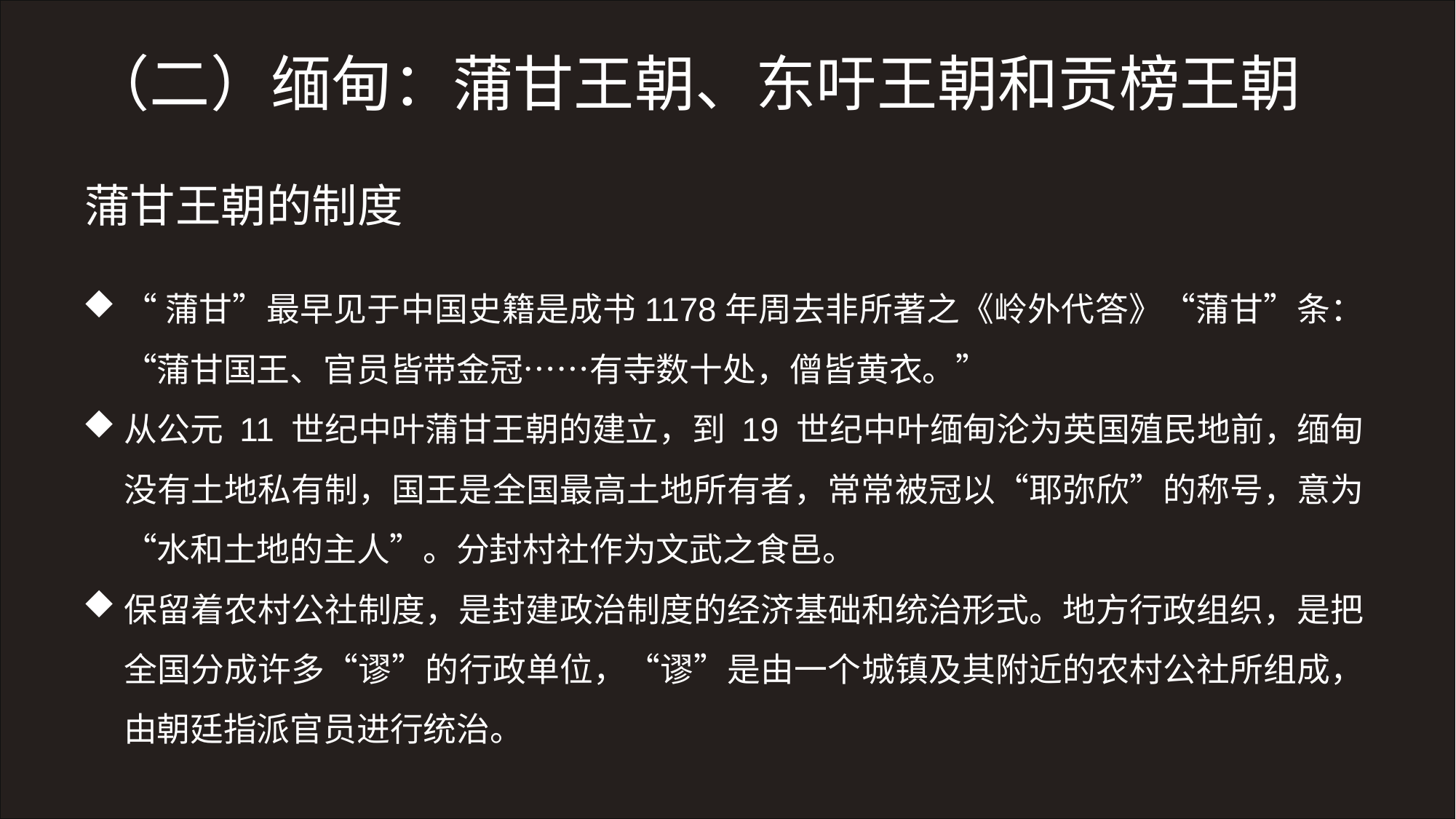

（二）缅甸：蒲甘王朝、东吁王朝和贡榜王朝
蒲甘王朝的制度
“蒲甘”最早见于中国史籍是成书1178年周去非所著之《岭外代答》“蒲甘”条：“蒲甘国王、官员皆带金冠……有寺数十处，僧皆黄衣。”
从公元 11 世纪中叶蒲甘王朝的建立，到 19 世纪中叶缅甸沦为英国殖民地前，缅甸没有土地私有制，国王是全国最高土地所有者，常常被冠以“耶弥欣”的称号，意为“水和土地的主人”。分封村社作为文武之食邑。
保留着农村公社制度，是封建政治制度的经济基础和统治形式。地方行政组织，是把全国分成许多“谬”的行政单位，“谬”是由一个城镇及其附近的农村公社所组成，由朝廷指派官员进行统治。